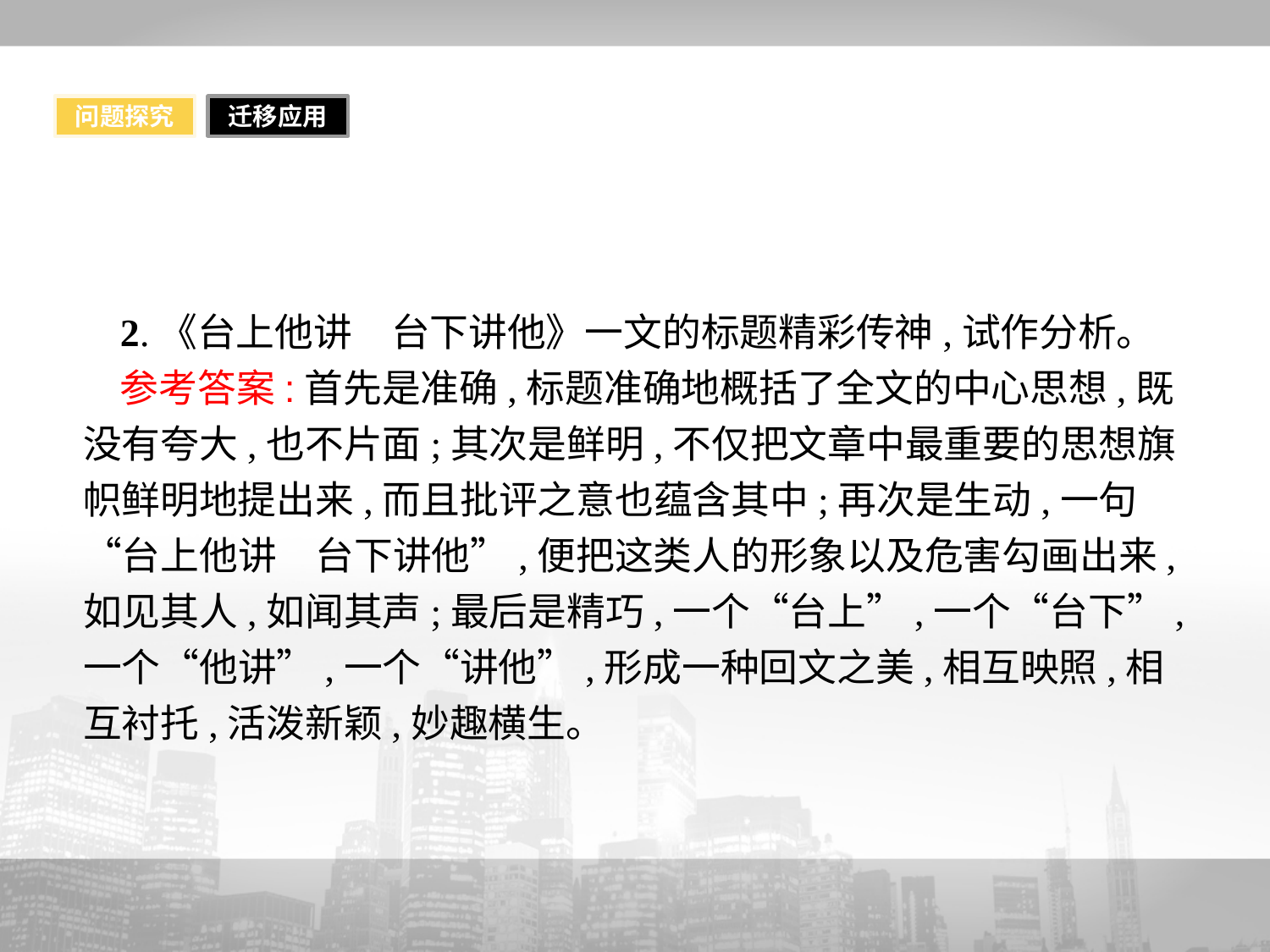

问题探究
迁移应用
2.《台上他讲　台下讲他》一文的标题精彩传神,试作分析。
参考答案:首先是准确,标题准确地概括了全文的中心思想,既没有夸大,也不片面;其次是鲜明,不仅把文章中最重要的思想旗帜鲜明地提出来,而且批评之意也蕴含其中;再次是生动,一句“台上他讲　台下讲他”,便把这类人的形象以及危害勾画出来,如见其人,如闻其声;最后是精巧,一个“台上”,一个“台下”,一个“他讲”,一个“讲他”,形成一种回文之美,相互映照,相互衬托,活泼新颖,妙趣横生。